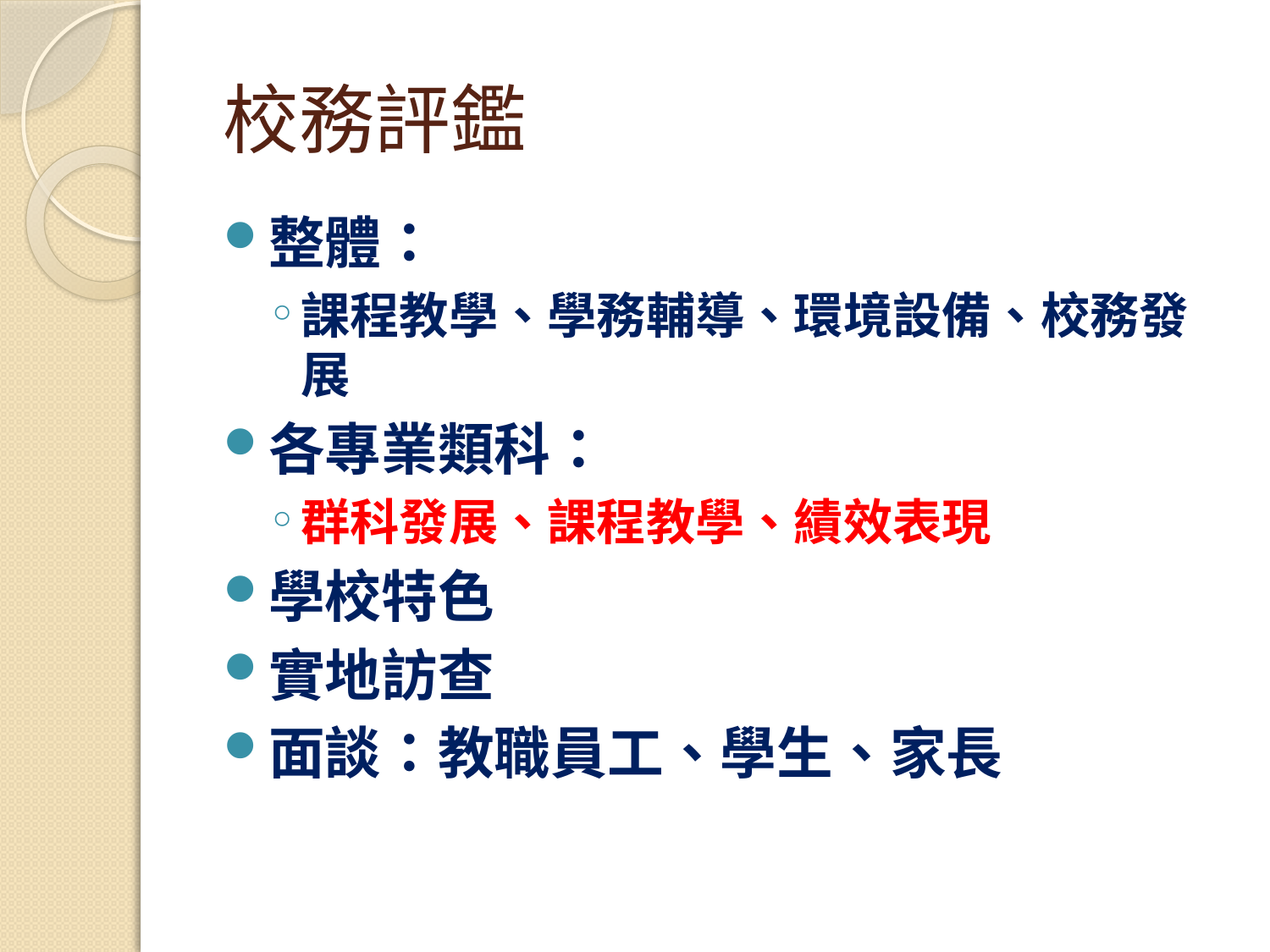

# 校務評鑑
整體：
課程教學、學務輔導、環境設備、校務發展
各專業類科：
群科發展、課程教學、績效表現
學校特色
實地訪查
面談：教職員工、學生、家長